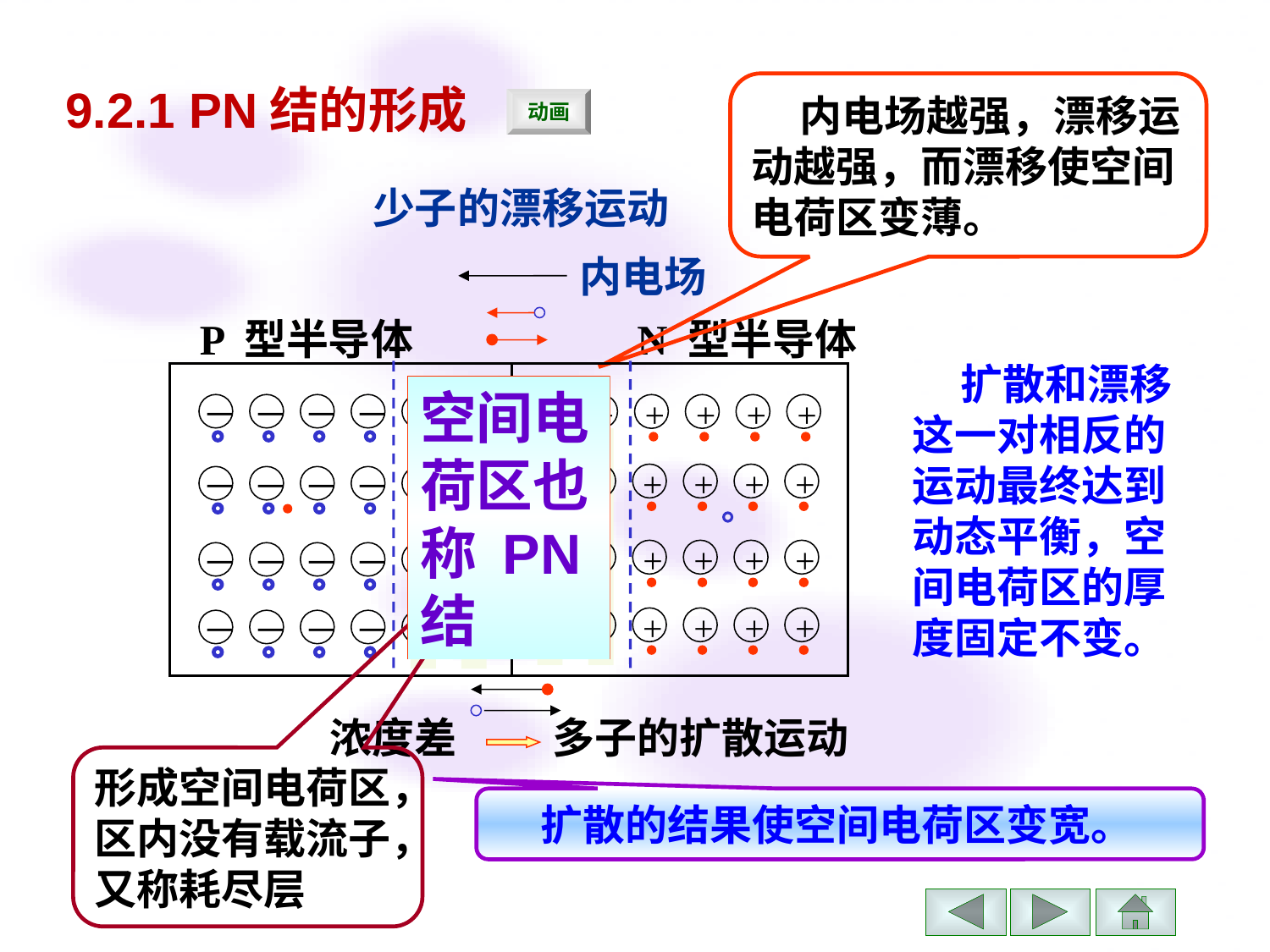

9.2.1 PN结的形成
    内电场越强，漂移运动越强，而漂移使空间电荷区变薄。
动画
少子的漂移运动
内电场

P 型半导体
N 型半导体

    扩散和漂移这一对相反的运动最终达到动态平衡，空间电荷区的厚度固定不变。

空间电荷区也称 PN 结
+

+

+

+

－

－

－

－

－

－

－

－

－

－

－

－

－

－

－

－

－
－

－
－

－
－

－
－

+

+

+

+
+

+

+

+

+

+

+

+

+

+

+

+

+

+

+

+

浓度差

多子的扩散运动

形成空间电荷区，
区内没有载流子，
又称耗尽层
    扩散的结果使空间电荷区变宽。